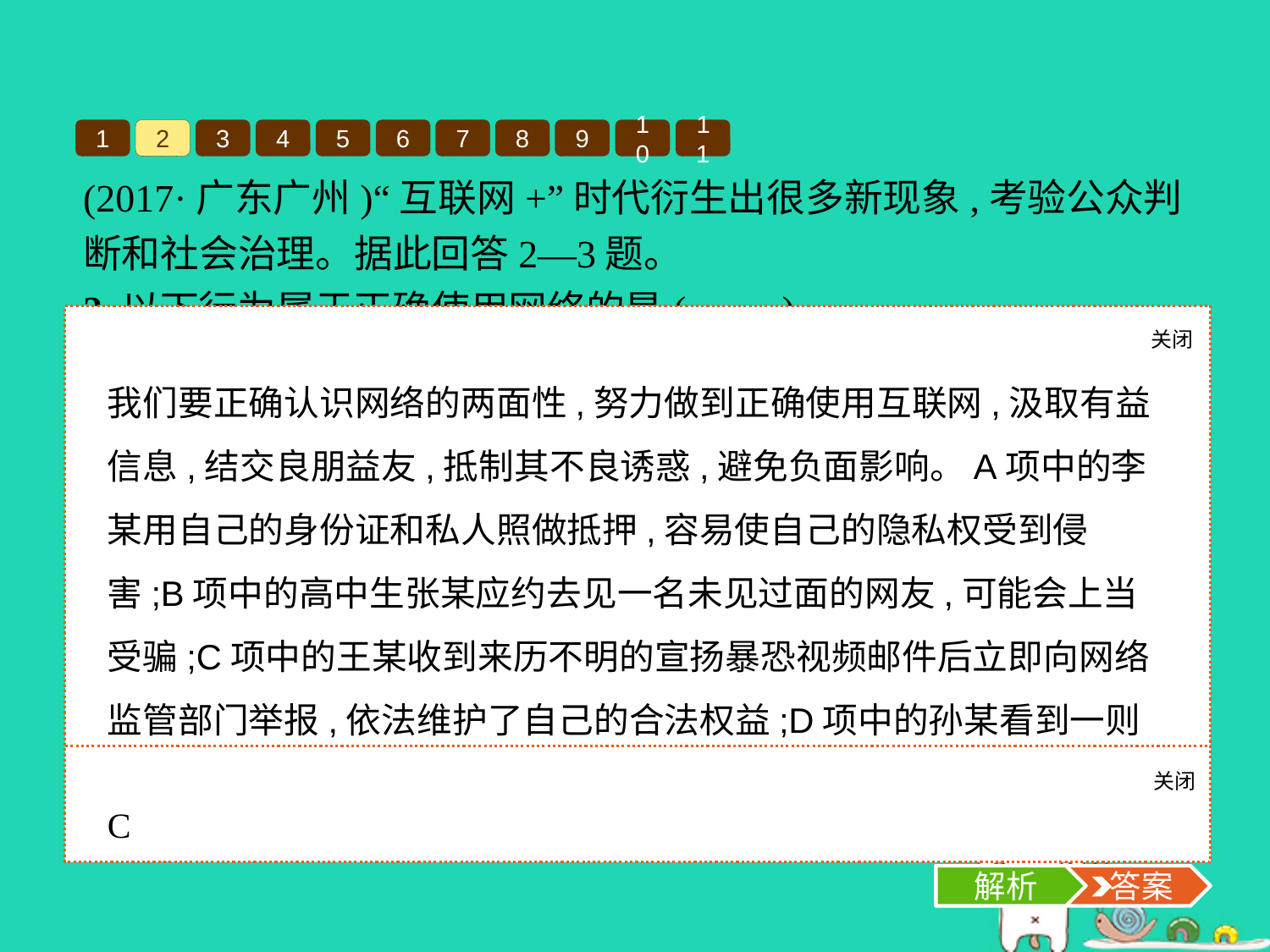

1
2
3
4
5
6
7
8
9
10
11
(2017·广东广州)“互联网+”时代衍生出很多新现象,考验公众判断和社会治理。据此回答2—3题。
2.以下行为属于正确使用网络的是(　　)
A.大二女生李某用自己的身份证和私人照做抵押,从网贷公司贷款5 000元
B.高中生张某应一名未见过面的网友所约,赴郊外商议购买野战游戏装备
C.王某收到来历不明的宣扬暴恐视频邮件后立即向网络监管部门举报
D.孙某看到一则有关即将发生地震的消息后随手分享到微信朋友圈

关闭
解析

我们要正确认识网络的两面性,努力做到正确使用互联网,汲取有益信息,结交良朋益友,抵制其不良诱惑,避免负面影响。A项中的李某用自己的身份证和私人照做抵押,容易使自己的隐私权受到侵害;B项中的高中生张某应约去见一名未见过面的网友,可能会上当受骗;C项中的王某收到来历不明的宣扬暴恐视频邮件后立即向网络监管部门举报,依法维护了自己的合法权益;D项中的孙某看到一则有关即将发生地震的消息后随手分享到微信朋友圈,没有明辨是非。故选C项。

关闭
解析
  答案

C
解析
  答案